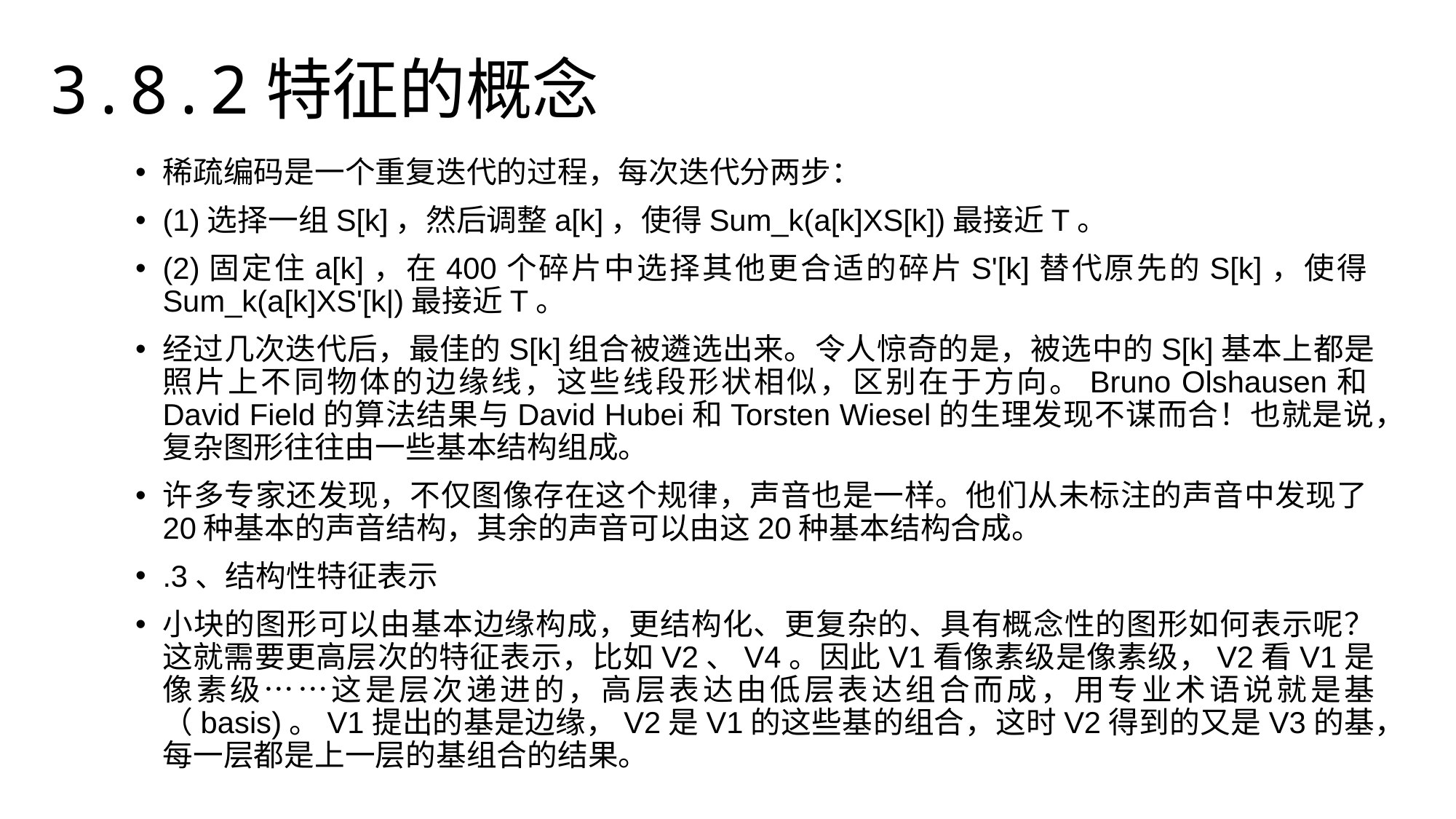

3.8.2特征的概念
稀疏编码是一个重复迭代的过程，每次迭代分两步：
(1)选择一组S[k]，然后调整a[k]，使得Sum_k(a[k]XS[k])最接近T。
(2)固定住a[k]，在400个碎片中选择其他更合适的碎片S'[k]替代原先的S[k]，使得Sum_k(a[k]XS'[k|)最接近T。
经过几次迭代后，最佳的S[k]组合被遴选出来。令人惊奇的是，被选中的S[k]基本上都是照片上不同物体的边缘线，这些线段形状相似，区别在于方向。Bruno Olshausen和David Field的算法结果与David Hubei和Torsten Wiesel的生理发现不谋而合！也就是说，复杂图形往往由一些基本结构组成。
许多专家还发现，不仅图像存在这个规律，声音也是一样。他们从未标注的声音中发现了20种基本的声音结构，其余的声音可以由这20种基本结构合成。
.3、结构性特征表示
小块的图形可以由基本边缘构成，更结构化、更复杂的、具有概念性的图形如何表示呢？这就需要更高层次的特征表示，比如V2、V4。因此V1看像素级是像素级，V2看V1是像素级……这是层次递进的，高层表达由低层表达组合而成，用专业术语说就是基（basis)。V1提出的基是边缘，V2是V1的这些基的组合，这时V2得到的又是V3的基，每一层都是上一层的基组合的结果。